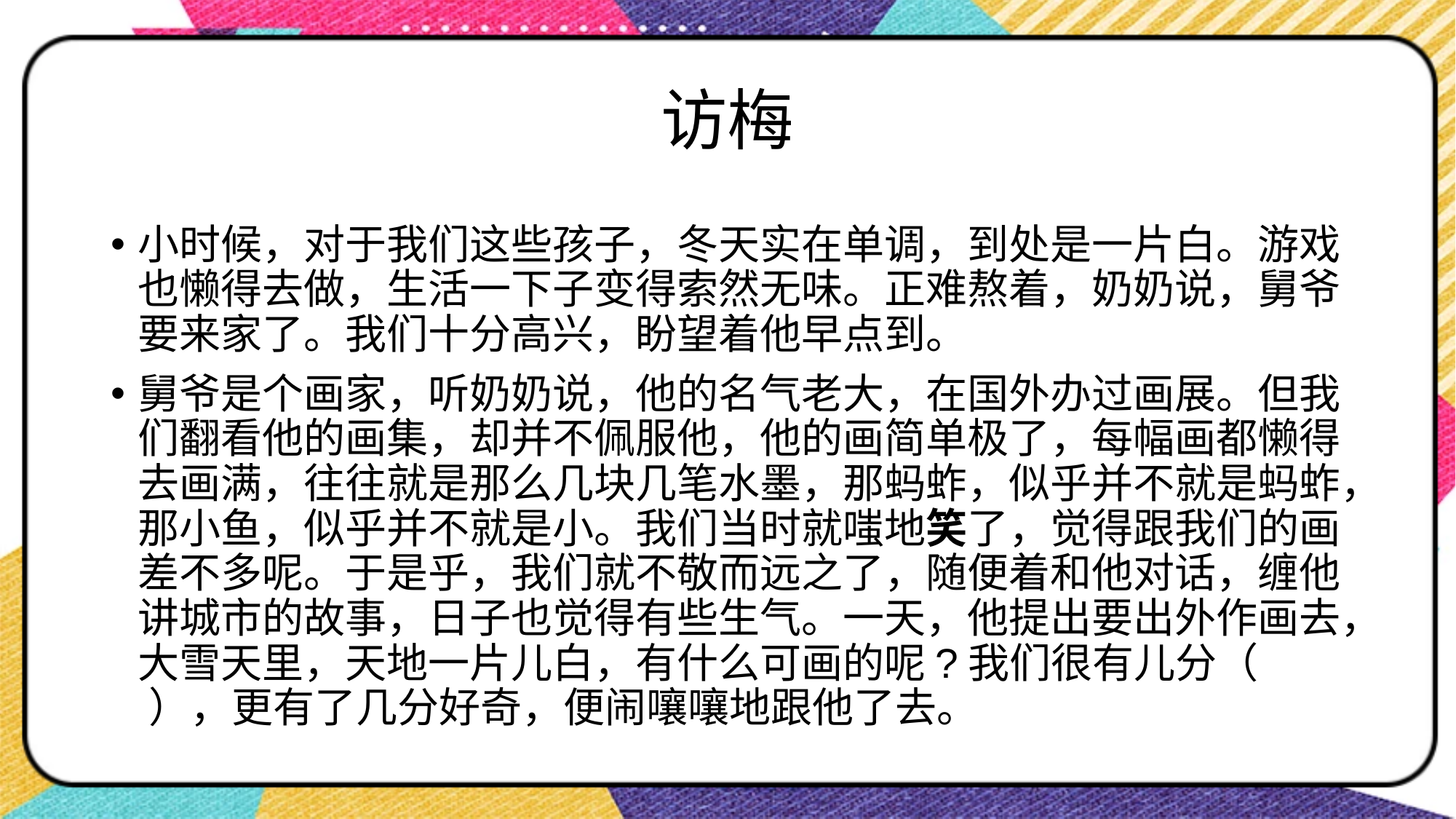

# 访梅
小时候，对于我们这些孩子，冬天实在单调，到处是一片白。游戏也懒得去做，生活一下子变得索然无味。正难熬着，奶奶说，舅爷要来家了。我们十分高兴，盼望着他早点到。
舅爷是个画家，听奶奶说，他的名气老大，在国外办过画展。但我们翻看他的画集，却并不佩服他，他的画简单极了，每幅画都懒得去画满，往往就是那么几块几笔水墨，那蚂蚱，似乎并不就是蚂蚱，那小鱼，似乎并不就是小。我们当时就嗤地笑了，觉得跟我们的画差不多呢。于是乎，我们就不敬而远之了，随便着和他对话，缠他讲城市的故事，日子也觉得有些生气。一天，他提出要出外作画去，大雪天里，天地一片儿白，有什么可画的呢?我们很有儿分（    ），更有了几分好奇，便闹嚷嚷地跟他了去。